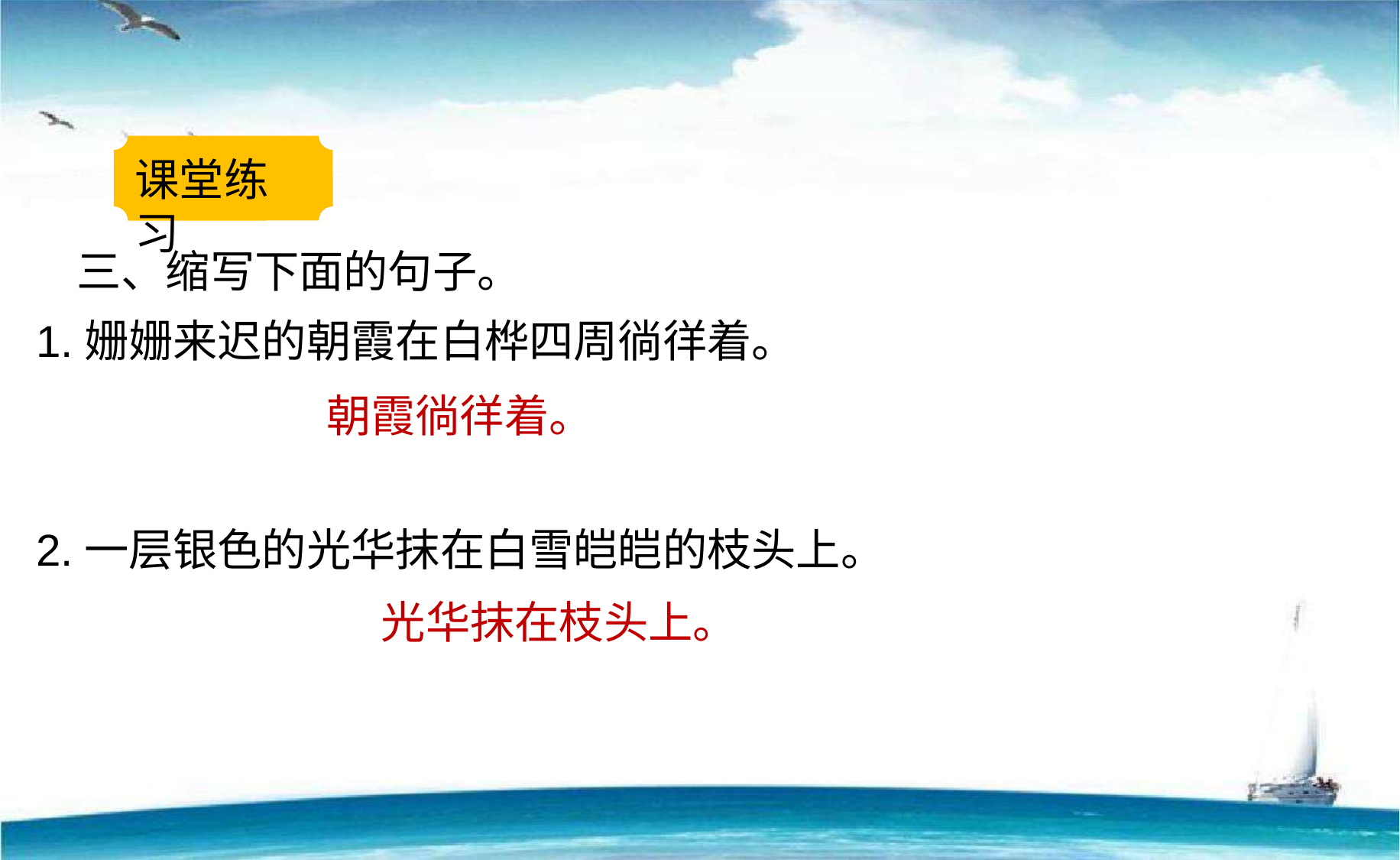

课堂练习

   三、缩写下面的句子。
1.姗姗来迟的朝霞在白桦四周徜徉着。

2.一层银色的光华抹在白雪皑皑的枝头上。

朝霞徜徉着。
光华抹在枝头上。